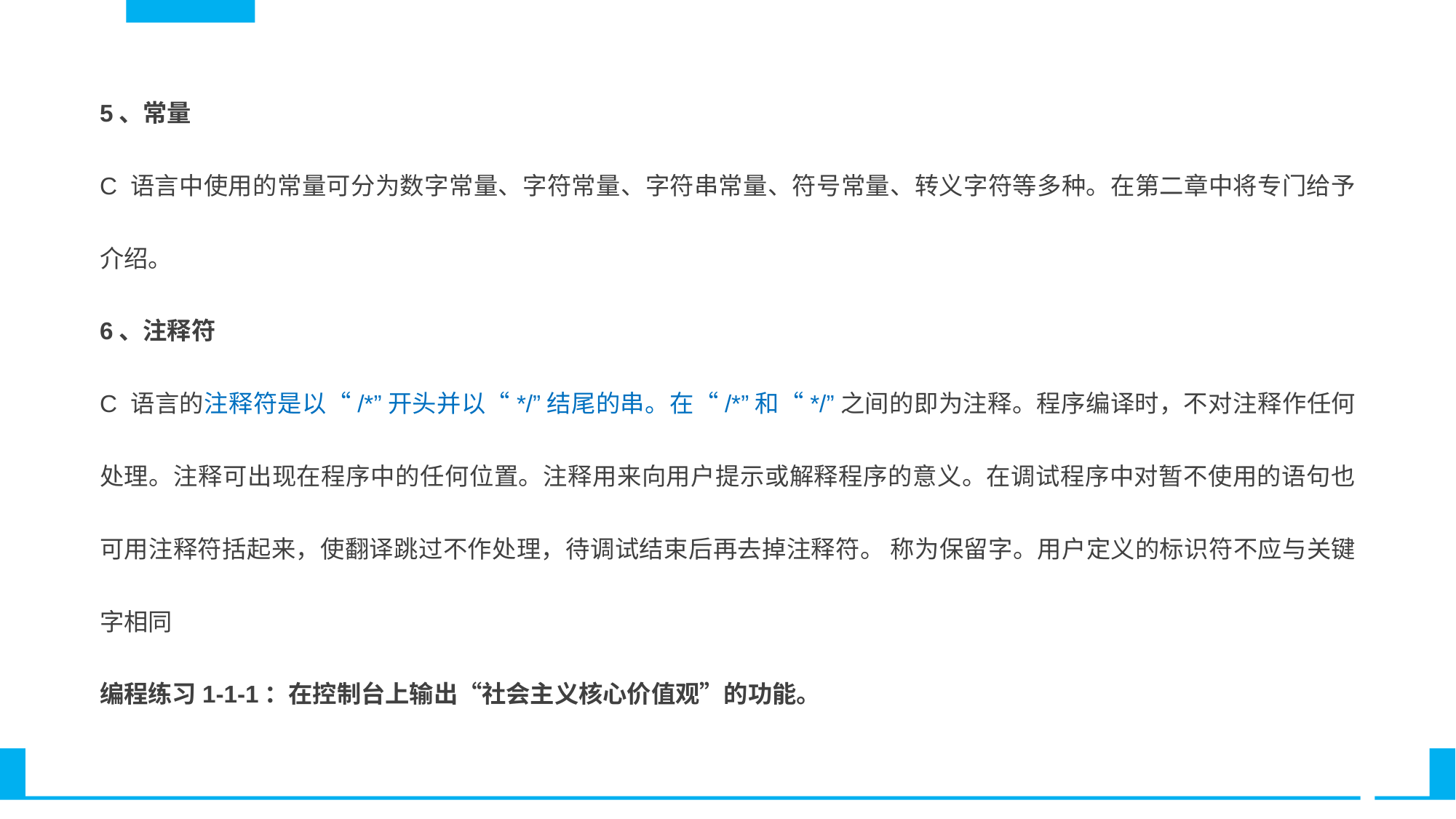

5、常量
C 语言中使用的常量可分为数字常量、字符常量、字符串常量、符号常量、转义字符等多种。在第二章中将专门给予介绍。
6、注释符
C 语言的注释符是以“/*”开头并以“*/”结尾的串。在“/*”和“*/”之间的即为注释。程序编译时，不对注释作任何处理。注释可出现在程序中的任何位置。注释用来向用户提示或解释程序的意义。在调试程序中对暂不使用的语句也可用注释符括起来，使翻译跳过不作处理，待调试结束后再去掉注释符。 称为保留字。用户定义的标识符不应与关键字相同
编程练习1-1-1：在控制台上输出“社会主义核心价值观”的功能。